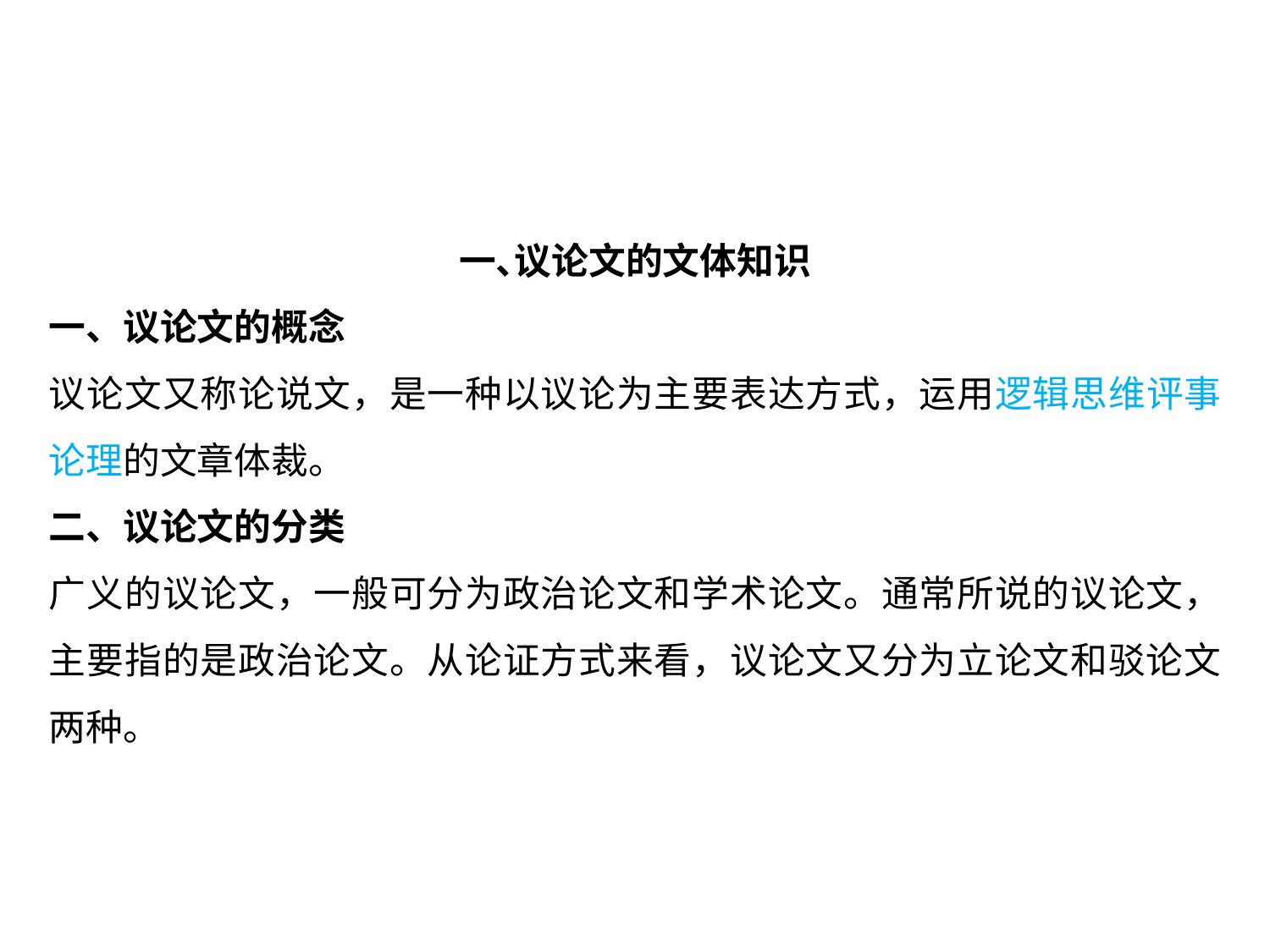

一､议论文的文体知识
一、议论文的概念
议论文又称论说文，是一种以议论为主要表达方式，运用逻辑思维评事论理的文章体裁。
二、议论文的分类
广义的议论文，一般可分为政治论文和学术论文。通常所说的议论文，主要指的是政治论文。从论证方式来看，议论文又分为立论文和驳论文两种。